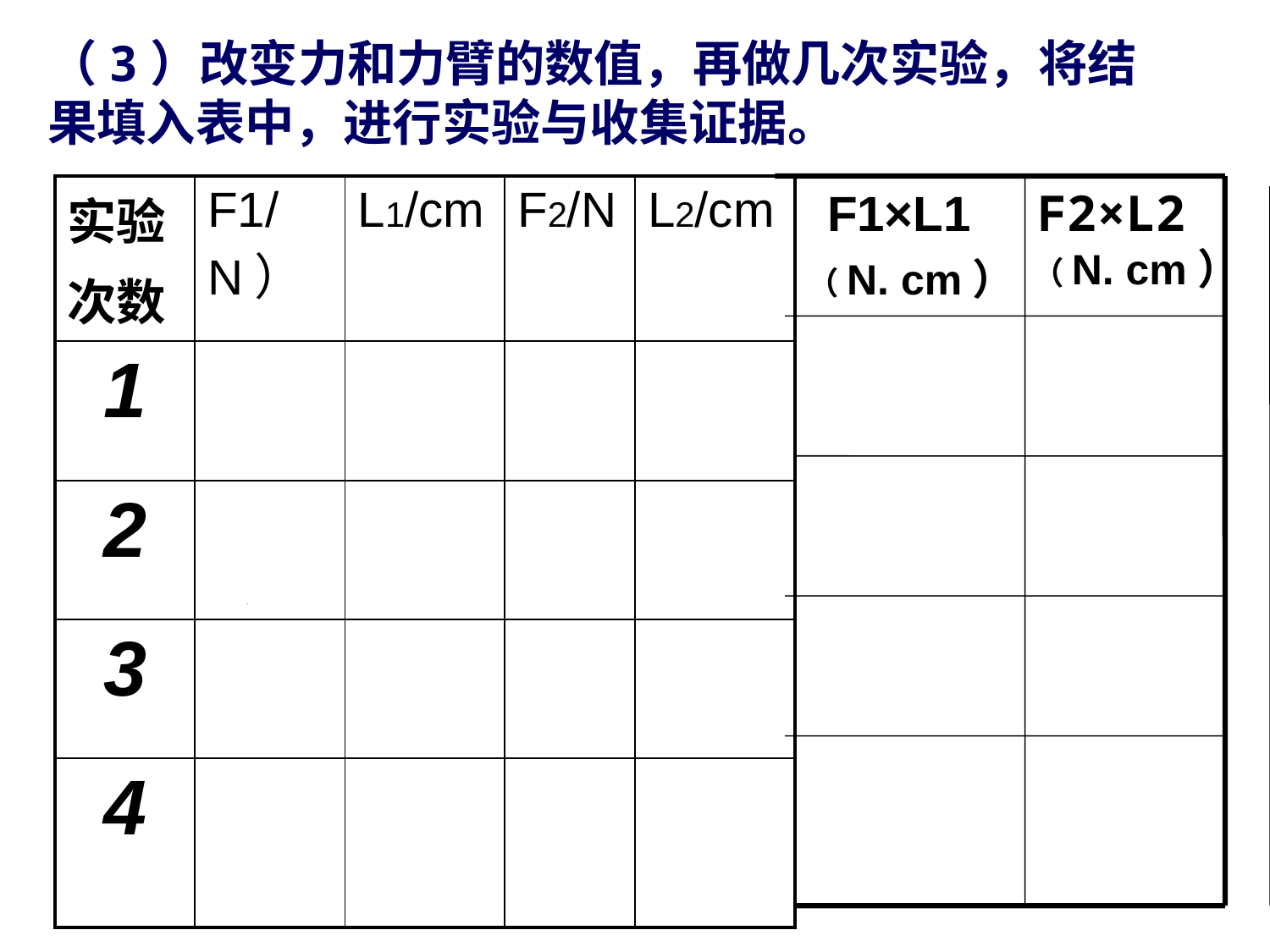

# （3）改变力和力臂的数值，再做几次实验，将结果填入表中，进行实验与收集证据。
| 实验 次数 | F1/N） | L1/cm | F2/N | L2/cm |
| --- | --- | --- | --- | --- |
| 1 |  |  |  |  |
| 2 |  |  |  |  |
| 3 |  |  |  |  |
| 4 |  |  |  |  |

F1×L1
F2×L2

（N. cm）
（N. cm）